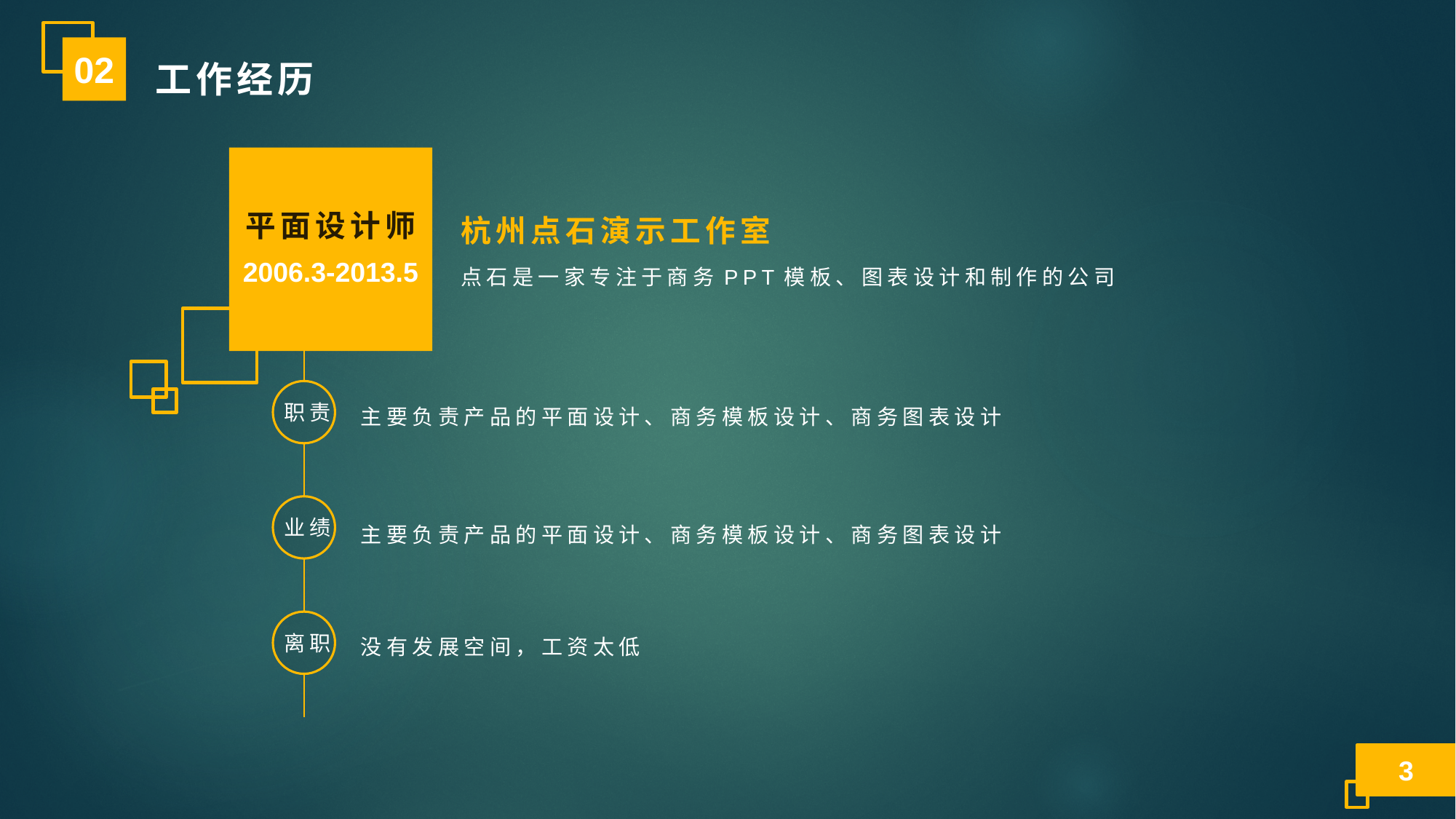

02
工作经历

平面设计师
杭州点石演示工作室
点石是一家专注于商务PPT模板、图表设计和制作的公司
2006.3-2013.5

职责

主要负责产品的平面设计、商务模板设计、商务图表设计

业绩
主要负责产品的平面设计、商务模板设计、商务图表设计

离职
没有发展空间，工资太低
3